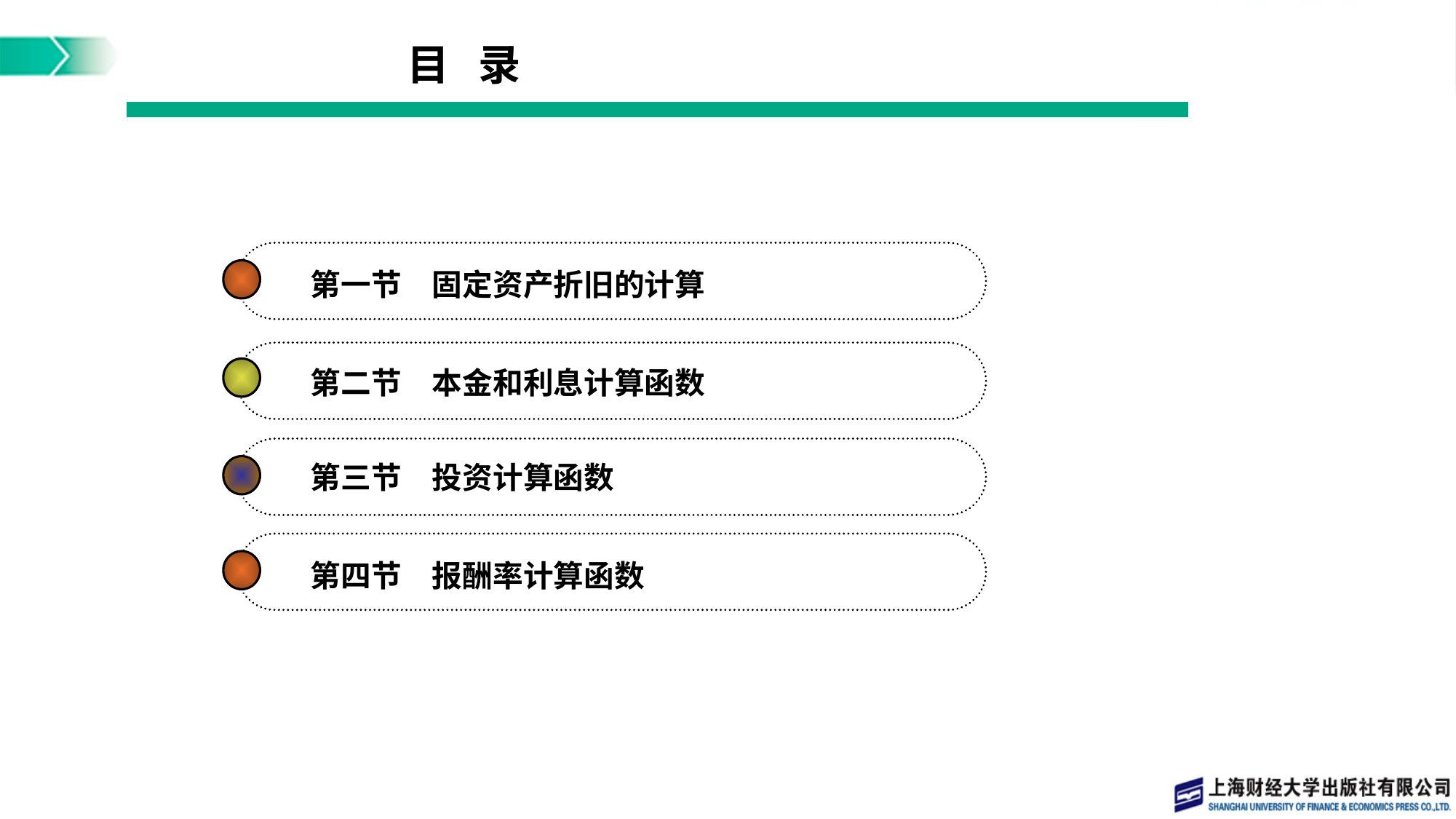

目   录

第一节　固定资产折旧的计算

第二节　本金和利息计算函数

第三节　投资计算函数

第四节　报酬率计算函数